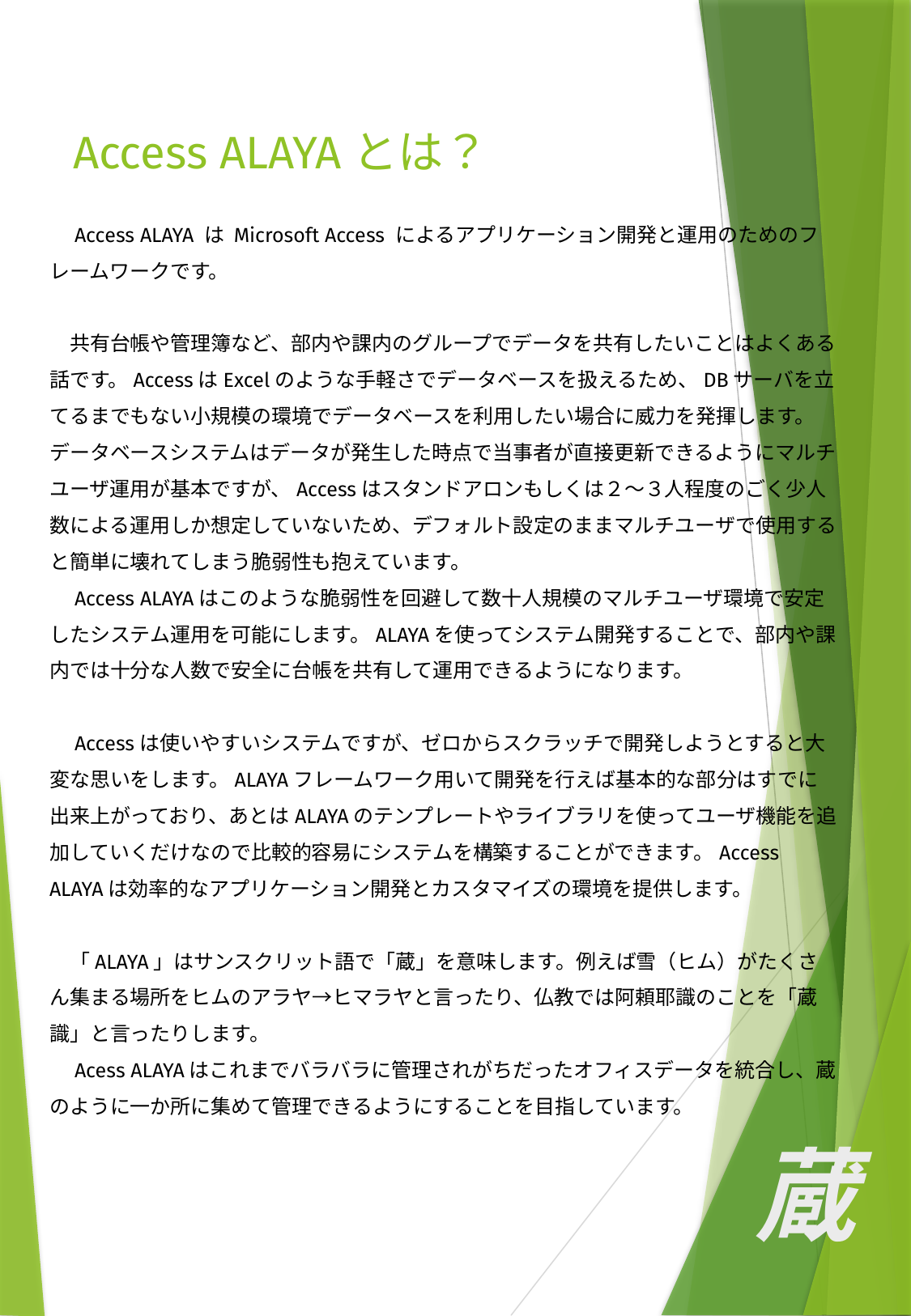

# Access ALAYAとは？
　Access ALAYA は Microsoft Access によるアプリケーション開発と運用のためのフレームワークです。

　共有台帳や管理簿など、部内や課内のグループでデータを共有したいことはよくある話です。AccessはExcelのような手軽さでデータベースを扱えるため、DBサーバを立てるまでもない小規模の環境でデータベースを利用したい場合に威力を発揮します。データベースシステムはデータが発生した時点で当事者が直接更新できるようにマルチユーザ運用が基本ですが、Accessはスタンドアロンもしくは２～３人程度のごく少人数による運用しか想定していないため、デフォルト設定のままマルチユーザで使用すると簡単に壊れてしまう脆弱性も抱えています。
　Access ALAYAはこのような脆弱性を回避して数十人規模のマルチユーザ環境で安定したシステム運用を可能にします。ALAYAを使ってシステム開発することで、部内や課内では十分な人数で安全に台帳を共有して運用できるようになります。

　Accessは使いやすいシステムですが、ゼロからスクラッチで開発しようとすると大変な思いをします。ALAYAフレームワーク用いて開発を行えば基本的な部分はすでに出来上がっており、あとはALAYAのテンプレートやライブラリを使ってユーザ機能を追加していくだけなので比較的容易にシステムを構築することができます。Access ALAYAは効率的なアプリケーション開発とカスタマイズの環境を提供します。

　「ALAYA」はサンスクリット語で「蔵」を意味します。例えば雪（ヒム）がたくさん集まる場所をヒムのアラヤ→ヒマラヤと言ったり、仏教では阿頼耶識のことを「蔵識」と言ったりします。
　Acess ALAYAはこれまでバラバラに管理されがちだったオフィスデータを統合し、蔵のように一か所に集めて管理できるようにすることを目指しています。